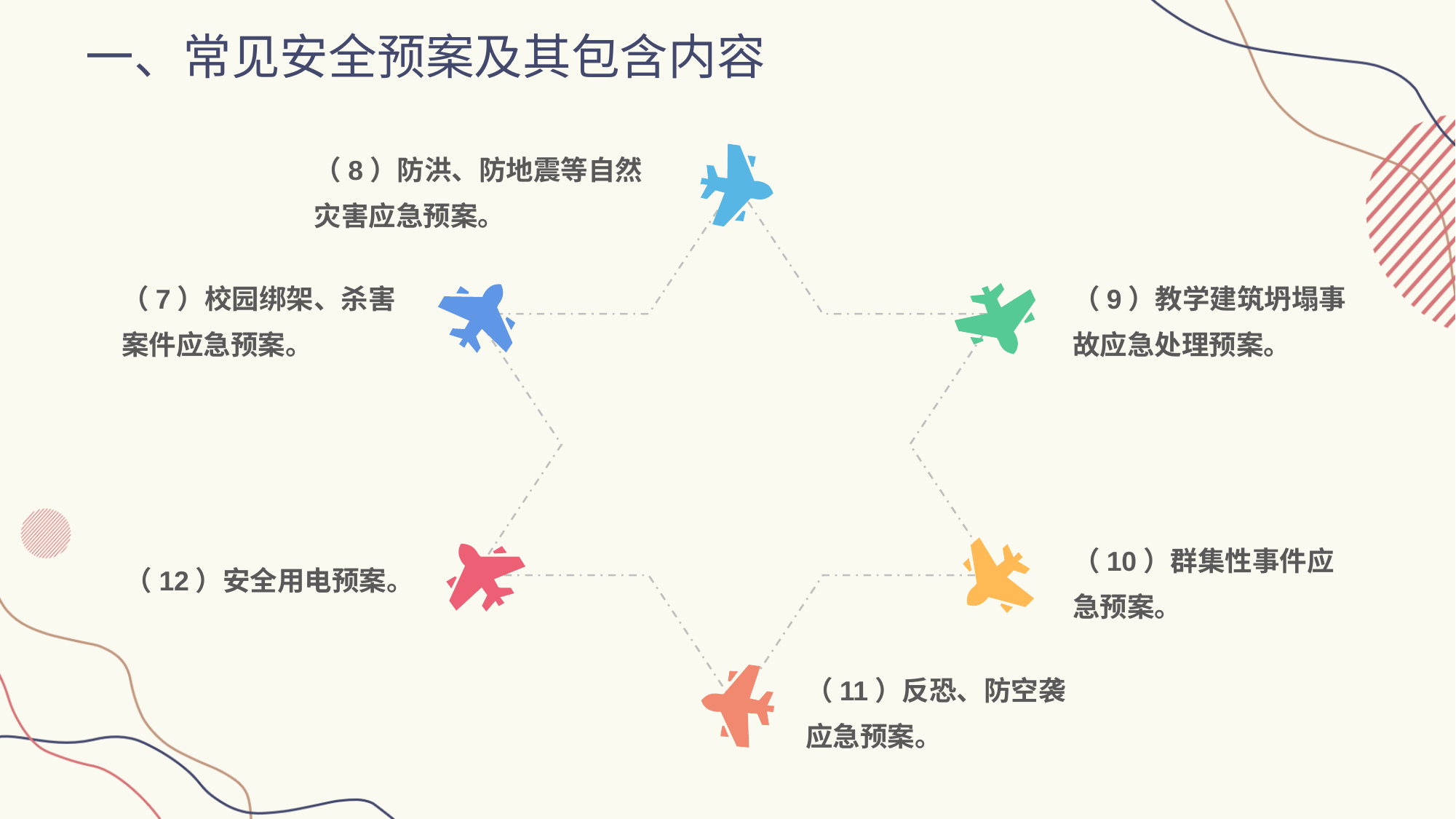

一、常见安全预案及其包含内容
（8）防洪、防地震等自然灾害应急预案。

（7）校园绑架、杀害案件应急预案。
（9）教学建筑坍塌事故应急处理预案。

（12）安全用电预案。
（10）群集性事件应急预案。

（11）反恐、防空袭应急预案。